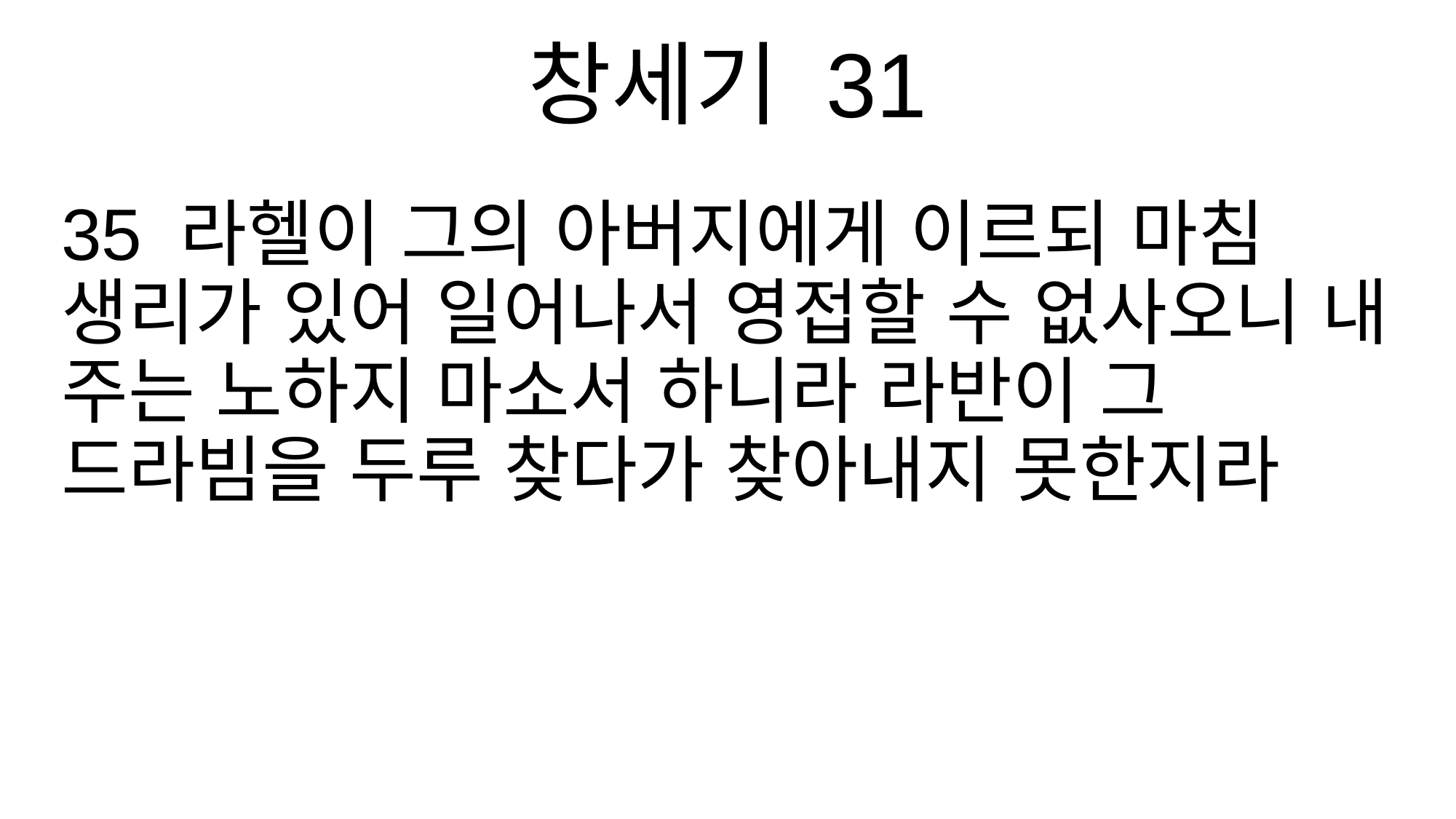

창세기 31
35 라헬이 그의 아버지에게 이르되 마침 생리가 있어 일어나서 영접할 수 없사오니 내 주는 노하지 마소서 하니라 라반이 그 드라빔을 두루 찾다가 찾아내지 못한지라